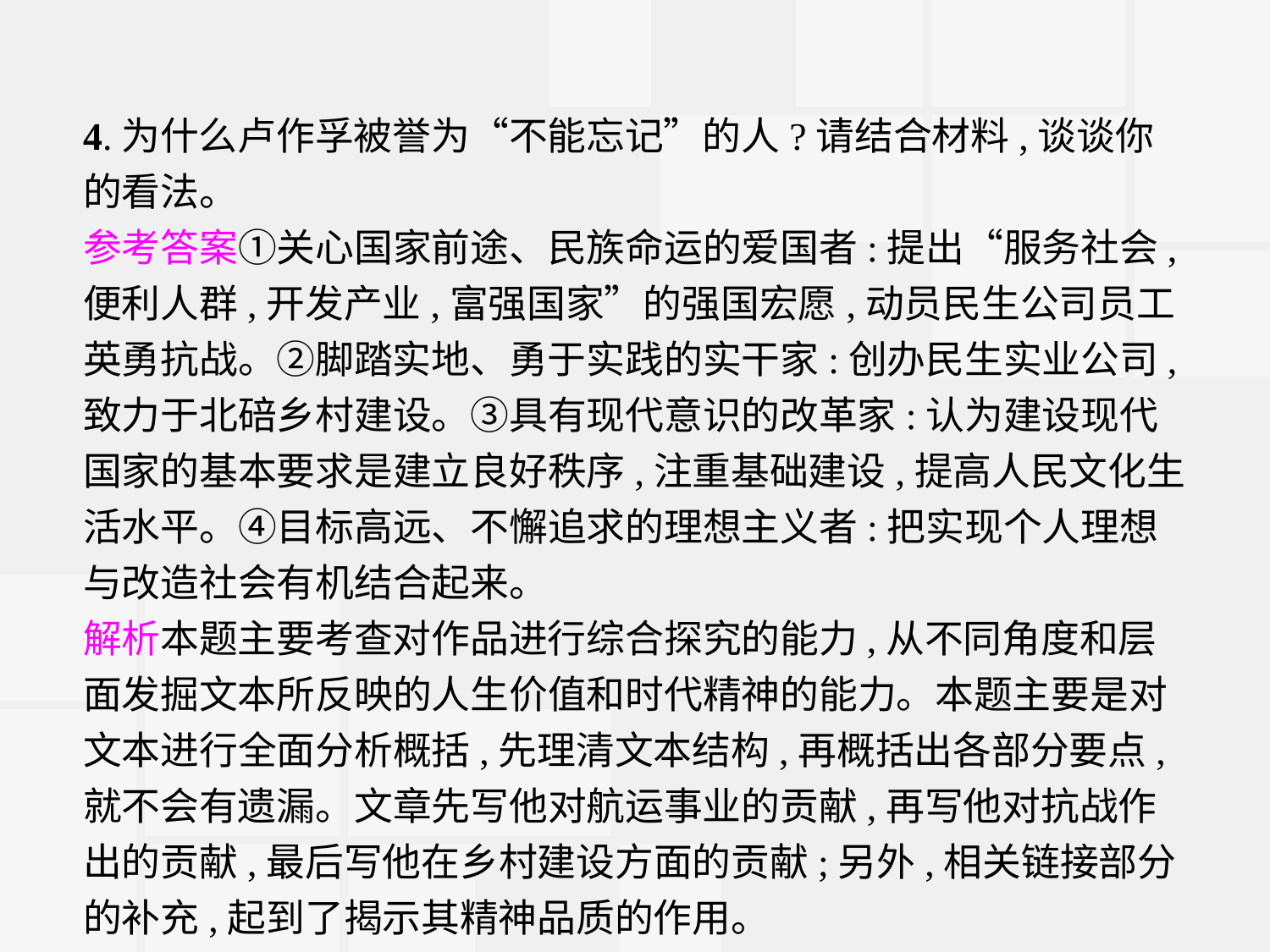

4.为什么卢作孚被誉为“不能忘记”的人?请结合材料,谈谈你的看法。
参考答案①关心国家前途、民族命运的爱国者:提出“服务社会,便利人群,开发产业,富强国家”的强国宏愿,动员民生公司员工英勇抗战。②脚踏实地、勇于实践的实干家:创办民生实业公司,致力于北碚乡村建设。③具有现代意识的改革家:认为建设现代国家的基本要求是建立良好秩序,注重基础建设,提高人民文化生活水平。④目标高远、不懈追求的理想主义者:把实现个人理想与改造社会有机结合起来。
解析本题主要考查对作品进行综合探究的能力,从不同角度和层面发掘文本所反映的人生价值和时代精神的能力。本题主要是对文本进行全面分析概括,先理清文本结构,再概括出各部分要点,就不会有遗漏。文章先写他对航运事业的贡献,再写他对抗战作出的贡献,最后写他在乡村建设方面的贡献;另外,相关链接部分的补充,起到了揭示其精神品质的作用。